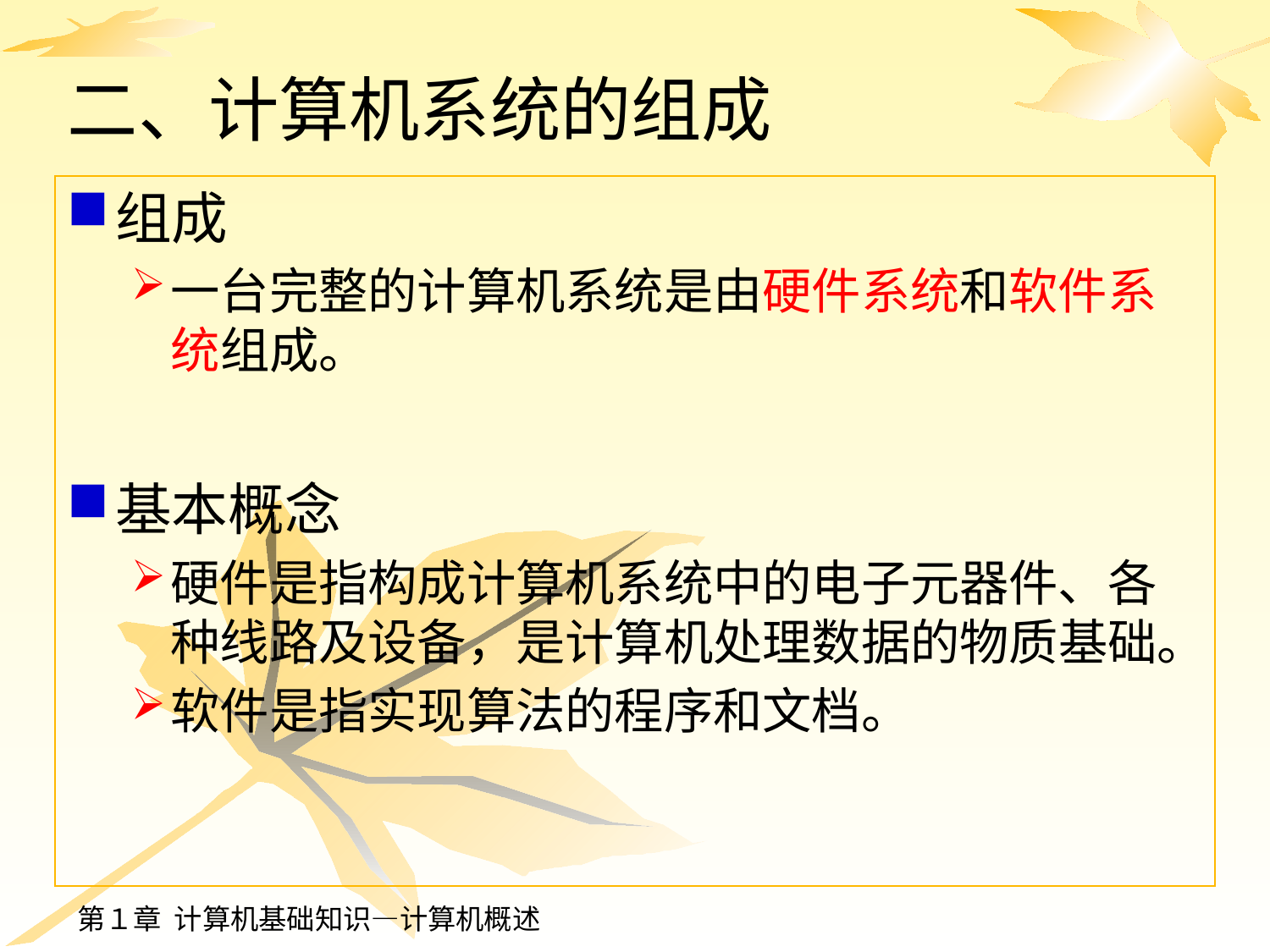

# 二、计算机系统的组成
组成
一台完整的计算机系统是由硬件系统和软件系统组成。

基本概念
硬件是指构成计算机系统中的电子元器件、各种线路及设备，是计算机处理数据的物质基础。
软件是指实现算法的程序和文档。